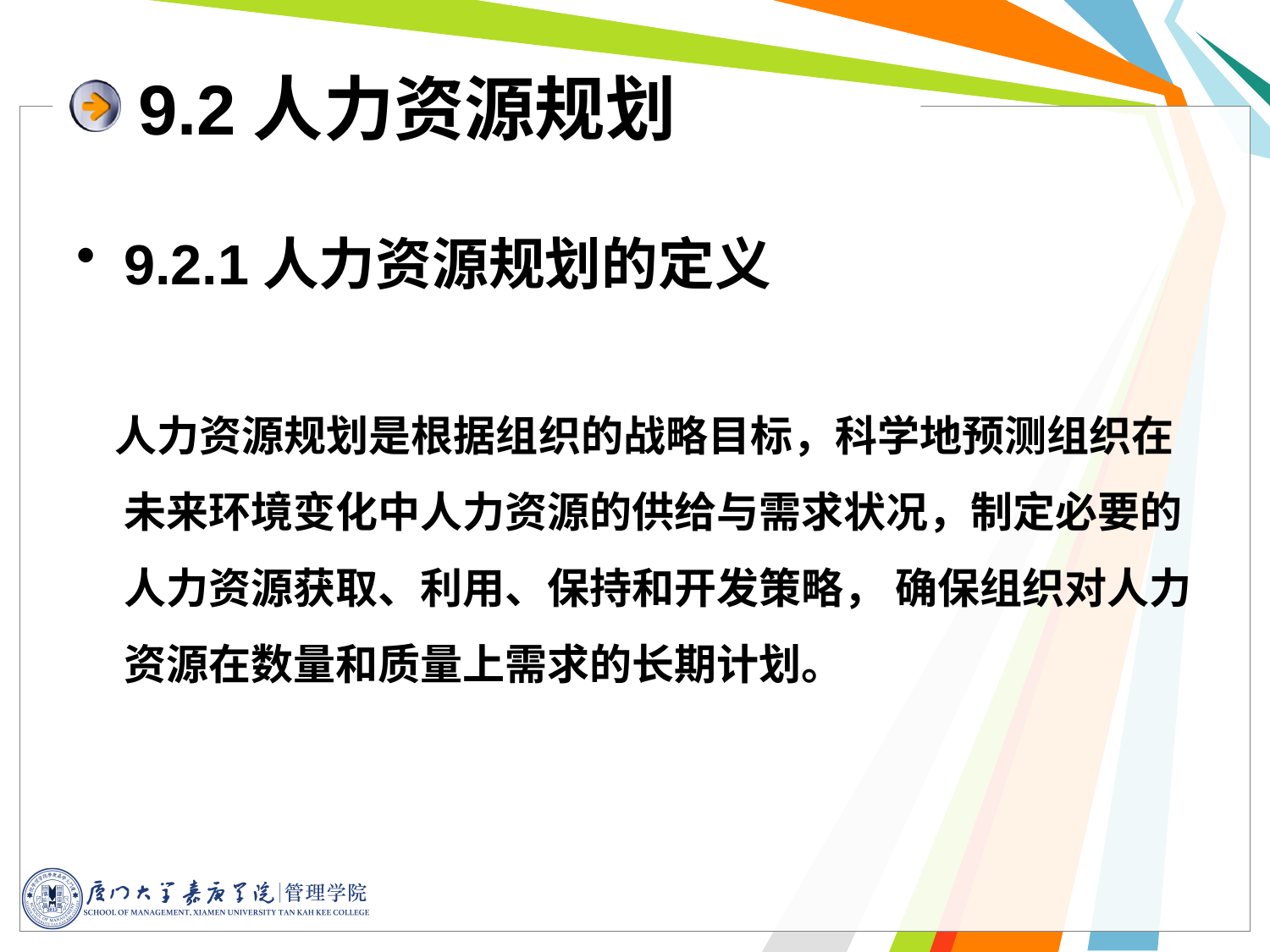

9.2人力资源规划
9.2.1人力资源规划的定义

   人力资源规划是根据组织的战略目标，科学地预测组织在未来环境变化中人力资源的供给与需求状况，制定必要的人力资源获取、利用、保持和开发策略， 确保组织对人力资源在数量和质量上需求的长期计划。